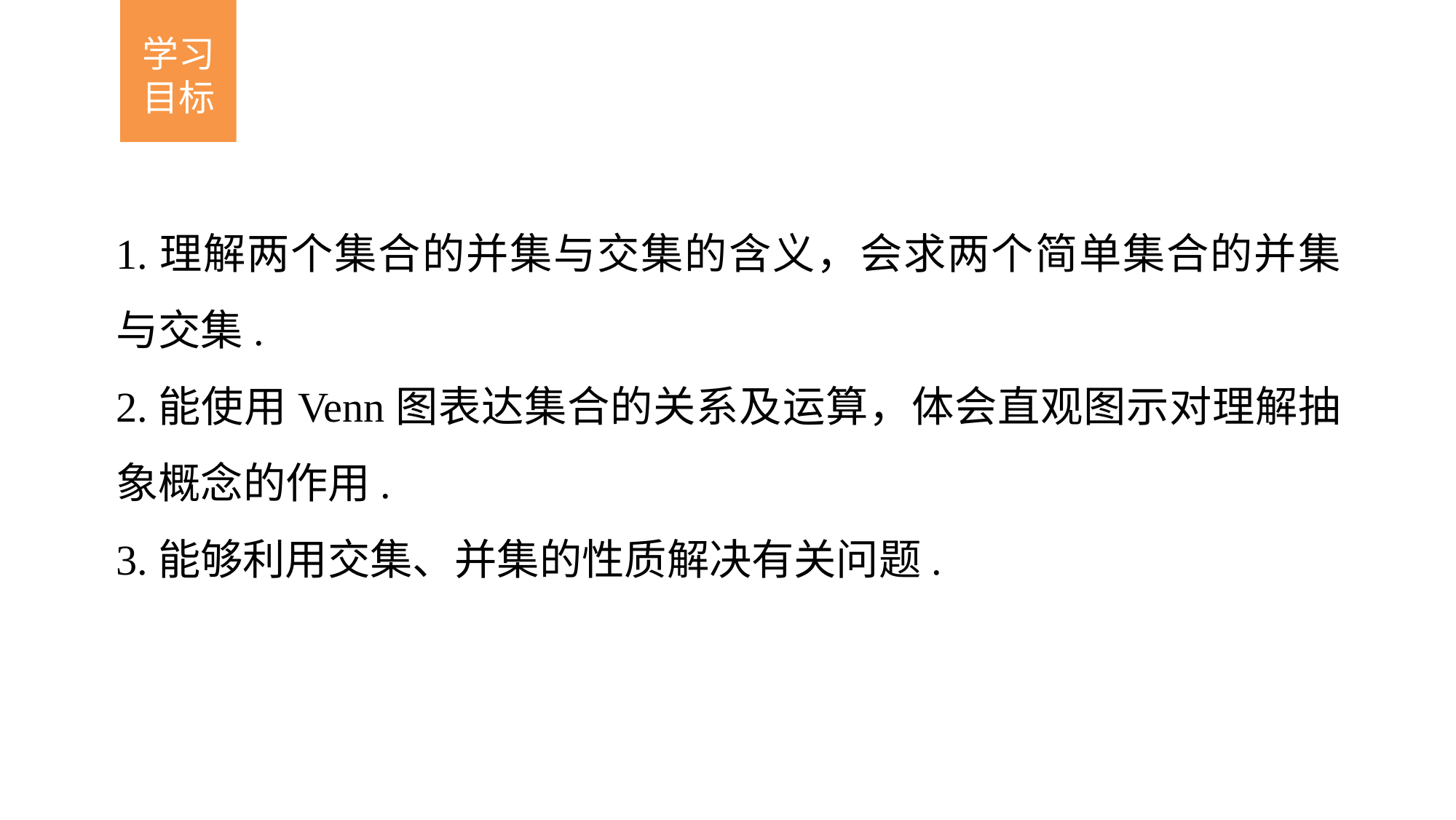

学习目标
1.理解两个集合的并集与交集的含义，会求两个简单集合的并集与交集.
2.能使用Venn图表达集合的关系及运算，体会直观图示对理解抽象概念的作用.
3.能够利用交集、并集的性质解决有关问题.